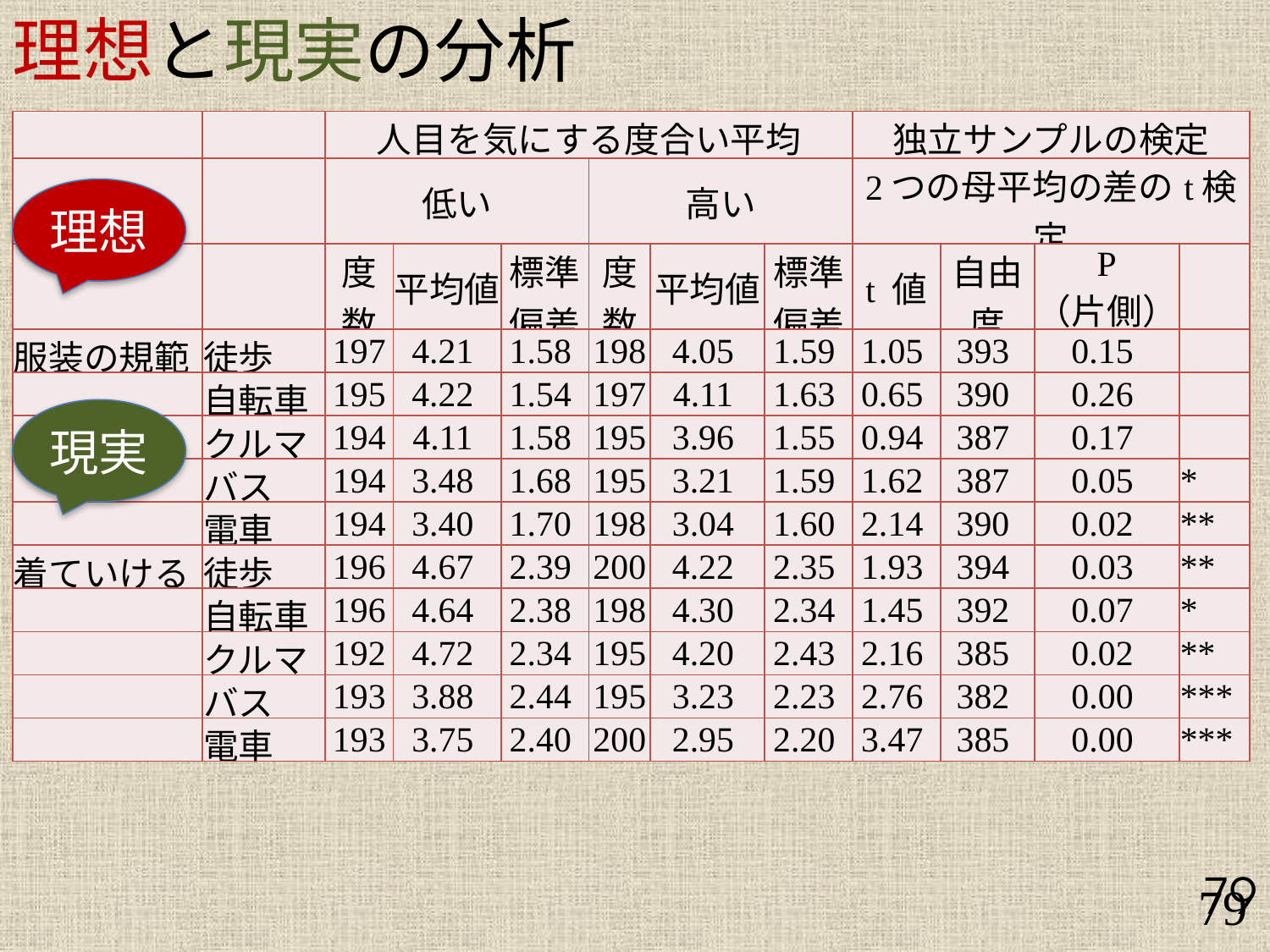

理想と現実の分析
|  |  | 人目を気にする度合い平均 |  |  |  |  |  | 独立サンプルの検定 |  |  |  |
| --- | --- | --- | --- | --- | --- | --- | --- | --- | --- | --- | --- |
|  |  | 低い |  |  | 高い |  |  | 2つの母平均の差のt検定 |  |  |  |
|  |  | 度数 | 平均値 | 標準偏差 | 度数 | 平均値 | 標準偏差 | t 値 | 自由度 | P （片側） |  |
| 服装の規範 | 徒歩 | 197 | 4.21 | 1.58 | 198 | 4.05 | 1.59 | 1.05 | 393 | 0.15 |  |
|  | 自転車 | 195 | 4.22 | 1.54 | 197 | 4.11 | 1.63 | 0.65 | 390 | 0.26 |  |
|  | クルマ | 194 | 4.11 | 1.58 | 195 | 3.96 | 1.55 | 0.94 | 387 | 0.17 |  |
|  | バス | 194 | 3.48 | 1.68 | 195 | 3.21 | 1.59 | 1.62 | 387 | 0.05 | \* |
|  | 電車 | 194 | 3.40 | 1.70 | 198 | 3.04 | 1.60 | 2.14 | 390 | 0.02 | \*\* |
| 着ていける | 徒歩 | 196 | 4.67 | 2.39 | 200 | 4.22 | 2.35 | 1.93 | 394 | 0.03 | \*\* |
|  | 自転車 | 196 | 4.64 | 2.38 | 198 | 4.30 | 2.34 | 1.45 | 392 | 0.07 | \* |
|  | クルマ | 192 | 4.72 | 2.34 | 195 | 4.20 | 2.43 | 2.16 | 385 | 0.02 | \*\* |
|  | バス | 193 | 3.88 | 2.44 | 195 | 3.23 | 2.23 | 2.76 | 382 | 0.00 | \*\*\* |
|  | 電車 | 193 | 3.75 | 2.40 | 200 | 2.95 | 2.20 | 3.47 | 385 | 0.00 | \*\*\* |
理想
現実
79
79